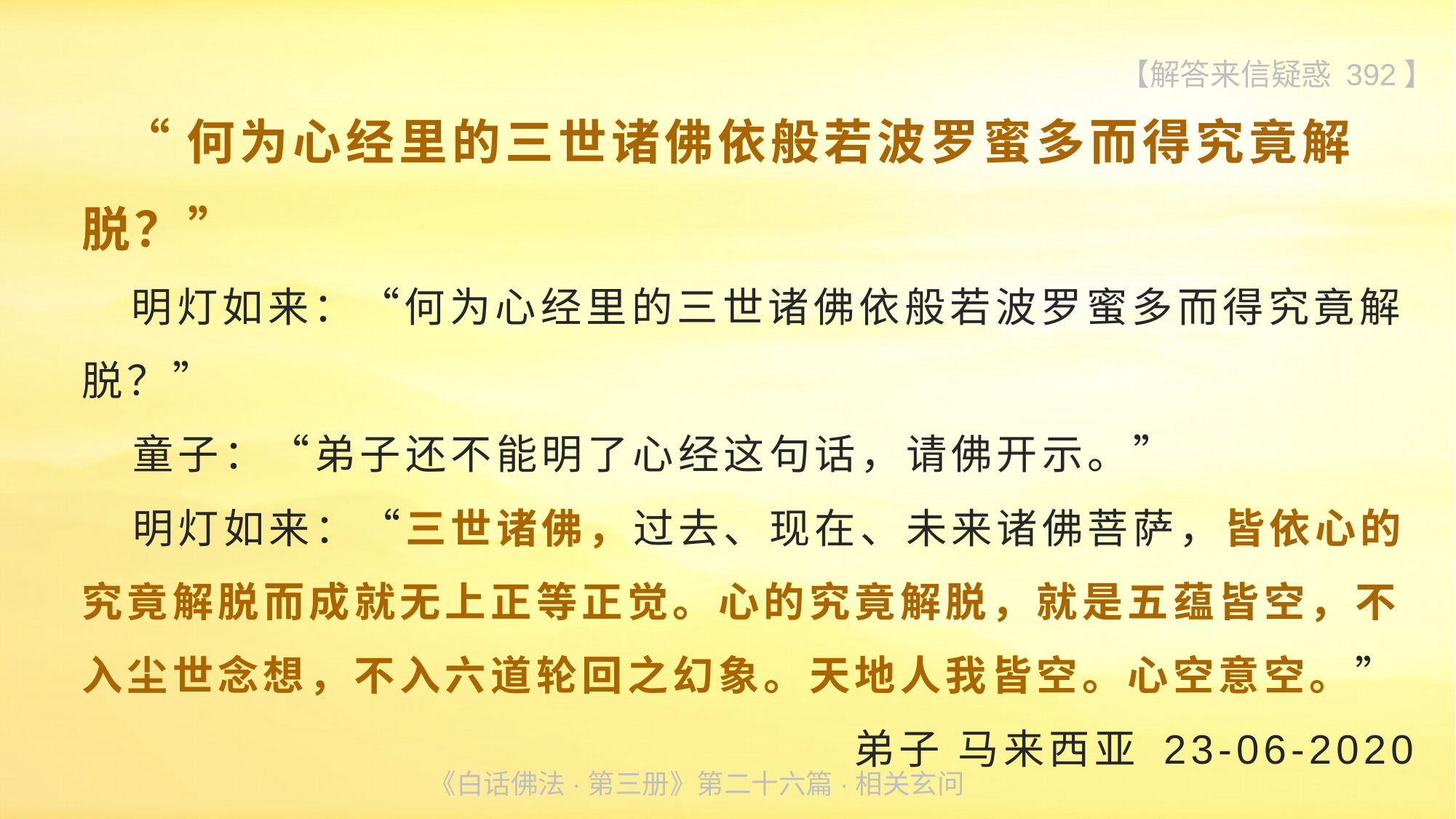

【解答来信疑惑 392】
   “何为心经里的三世诸佛依般若波罗蜜多而得究竟解脱？”
   明灯如来：“何为心经里的三世诸佛依般若波罗蜜多而得究竟解脱？”
   童子：“弟子还不能明了心经这句话，请佛开示。”
   明灯如来：“三世诸佛，过去、现在、未来诸佛菩萨，皆依心的究竟解脱而成就无上正等正觉。心的究竟解脱，就是五蕴皆空，不入尘世念想，不入六道轮回之幻象。天地人我皆空。心空意空。”
弟子 马来西亚 23-06-2020
《白话佛法·第三册》第二十六篇·相关玄问